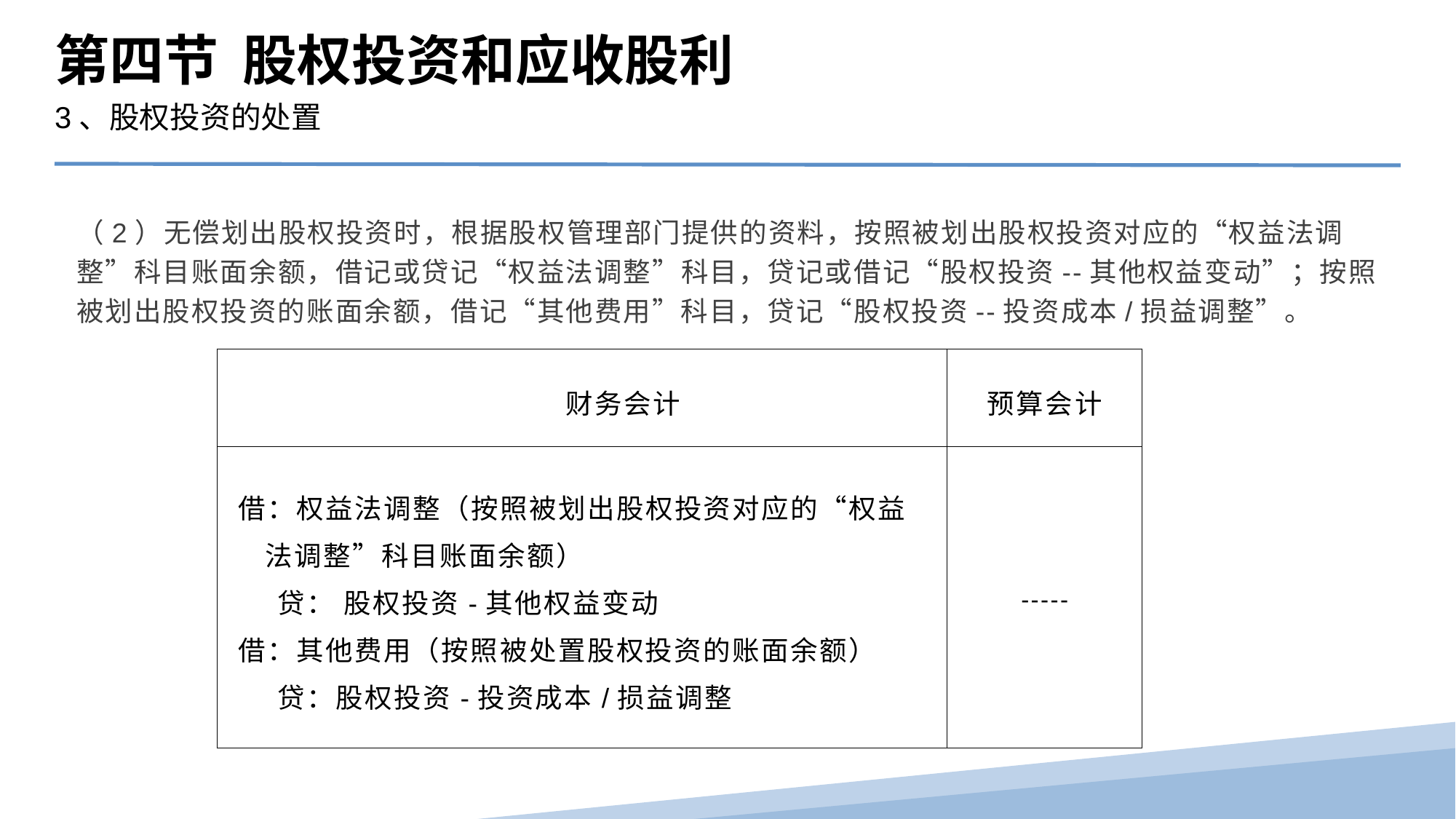

第四节  股权投资和应收股利
3、股权投资的处置
（2）无偿划出股权投资时，根据股权管理部门提供的资料，按照被划出股权投资对应的“权益法调整”科目账面余额，借记或贷记“权益法调整”科目，贷记或借记“股权投资--其他权益变动”；按照被划出股权投资的账面余额，借记“其他费用”科目，贷记“股权投资--投资成本/损益调整”。
| 财务会计 | 预算会计 |
| --- | --- |
| 借：权益法调整（按照被划出股权投资对应的“权益法调整”科目账面余额） 贷： 股权投资-其他权益变动 借：其他费用（按照被处置股权投资的账面余额） 贷：股权投资-投资成本/损益调整 | ----- |